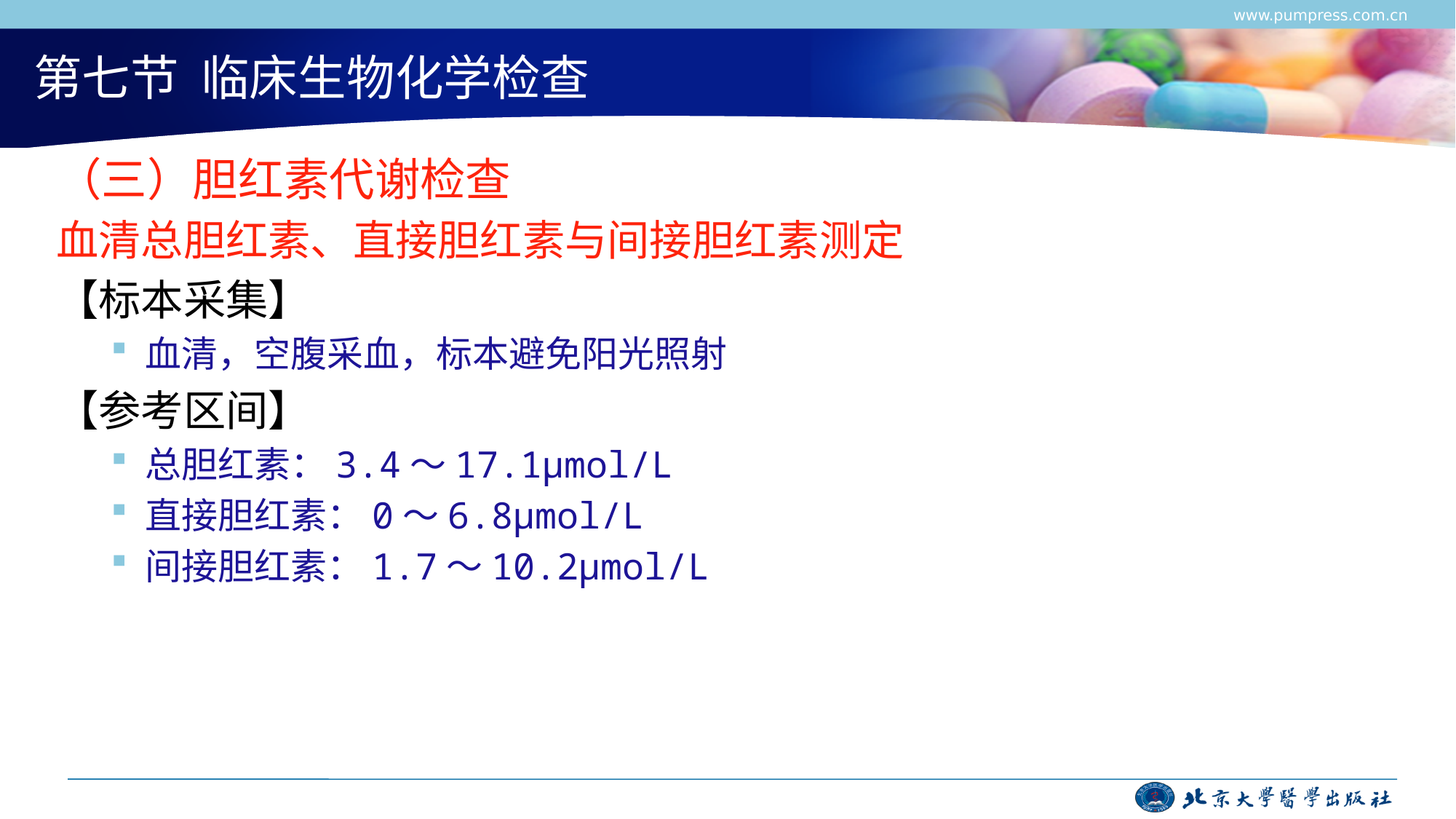

www.pumpress.com.cn
# 第七节  临床生物化学检查
（三）胆红素代谢检查
血清总胆红素、直接胆红素与间接胆红素测定
【标本采集】
血清，空腹采血，标本避免阳光照射
【参考区间】
总胆红素：3.4～17.1μmol/L
直接胆红素：0～6.8μmol/L
间接胆红素：1.7～10.2μmol/L